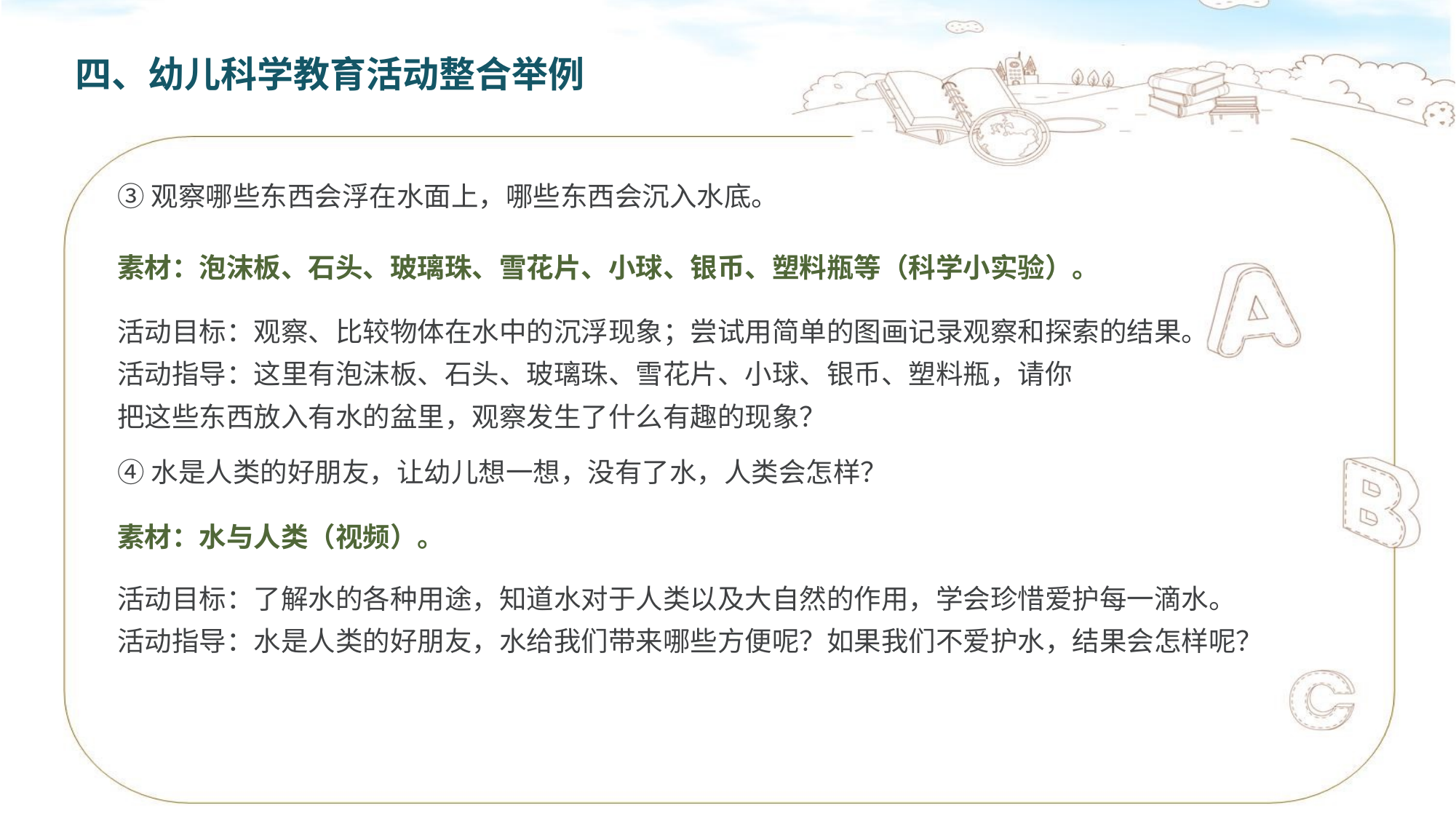

四、幼儿科学教育活动整合举例
③观察哪些东西会浮在水面上，哪些东西会沉入水底。
素材：泡沫板、石头、玻璃珠、雪花片、小球、银币、塑料瓶等（科学小实验）。
活动目标：观察、比较物体在水中的沉浮现象；尝试用简单的图画记录观察和探索的结果。
活动指导：这里有泡沫板、石头、玻璃珠、雪花片、小球、银币、塑料瓶，请你
把这些东西放入有水的盆里，观察发生了什么有趣的现象？
④水是人类的好朋友，让幼儿想一想，没有了水，人类会怎样？
素材：水与人类（视频）。
活动目标：了解水的各种用途，知道水对于人类以及大自然的作用，学会珍惜爱护每一滴水。
活动指导：水是人类的好朋友，水给我们带来哪些方便呢？如果我们不爱护水，结果会怎样呢？